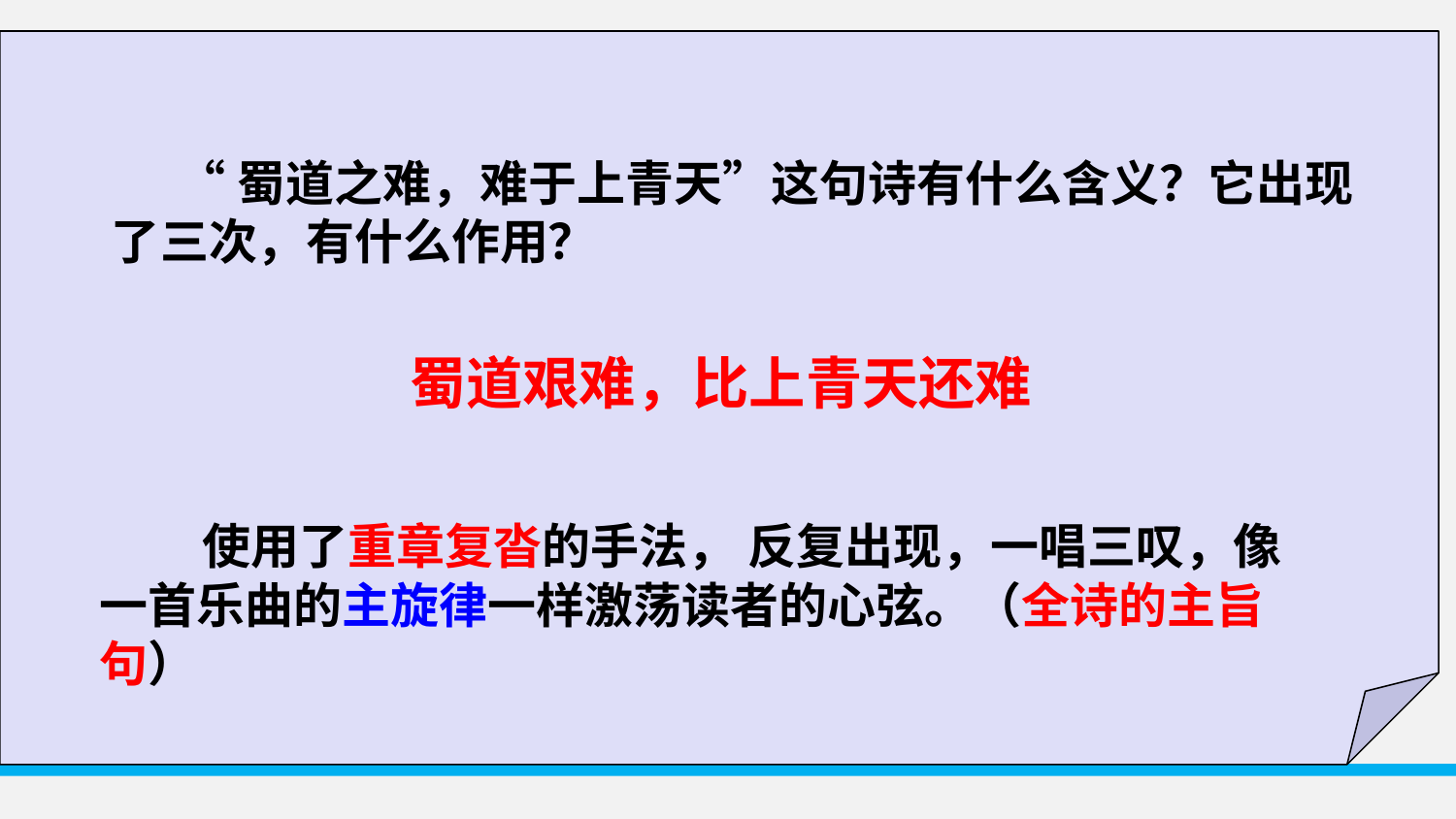

“蜀道之难，难于上青天”这句诗有什么含义？它出现了三次，有什么作用？
蜀道艰难，比上青天还难
       使用了重章复沓的手法， 反复出现，一唱三叹，像一首乐曲的主旋律一样激荡读者的心弦。（全诗的主旨句）